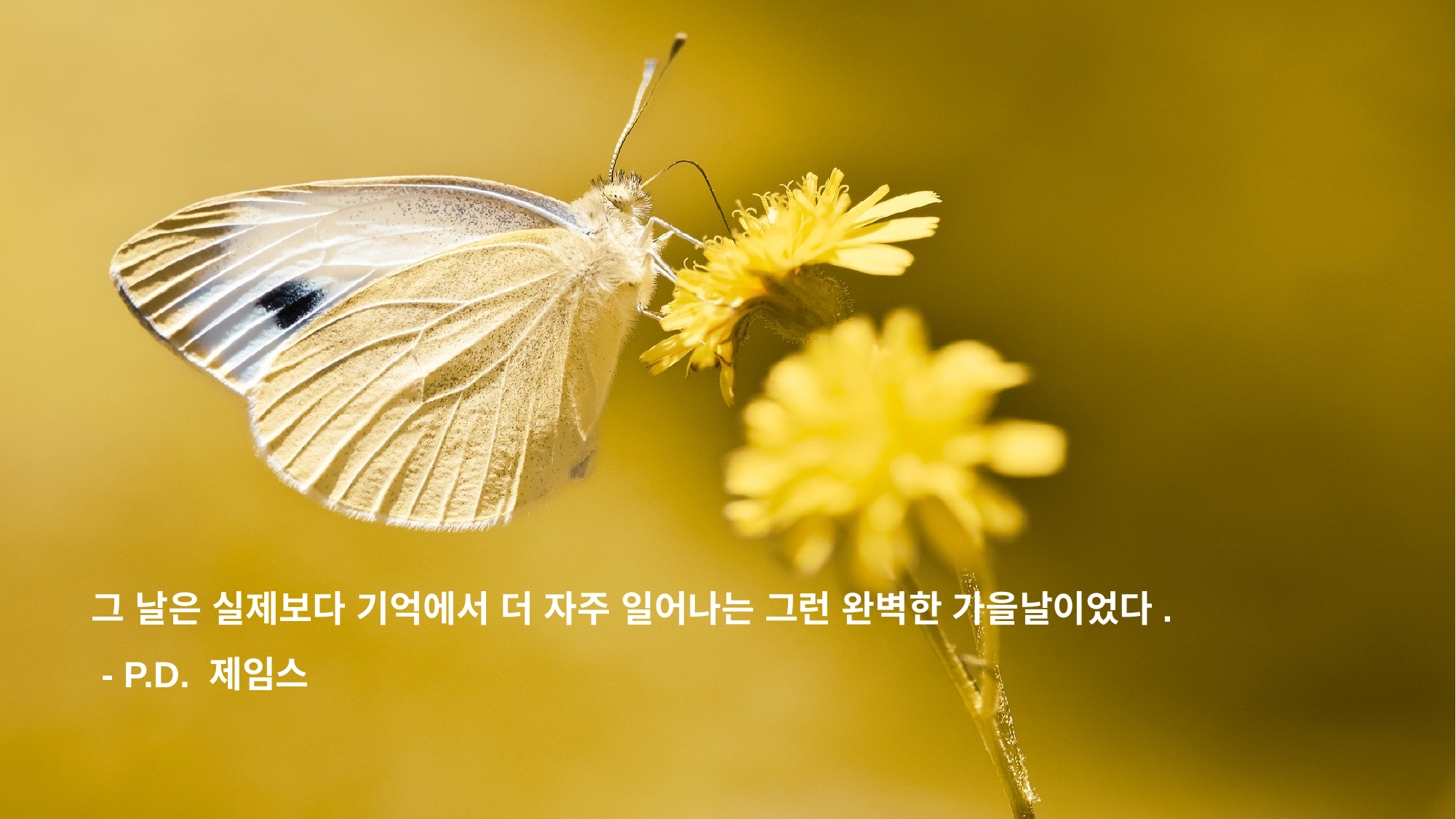

그 날은 실제보다 기억에서 더 자주 일어나는 그런 완벽한 가을날이었다.
 - P.D. 제임스